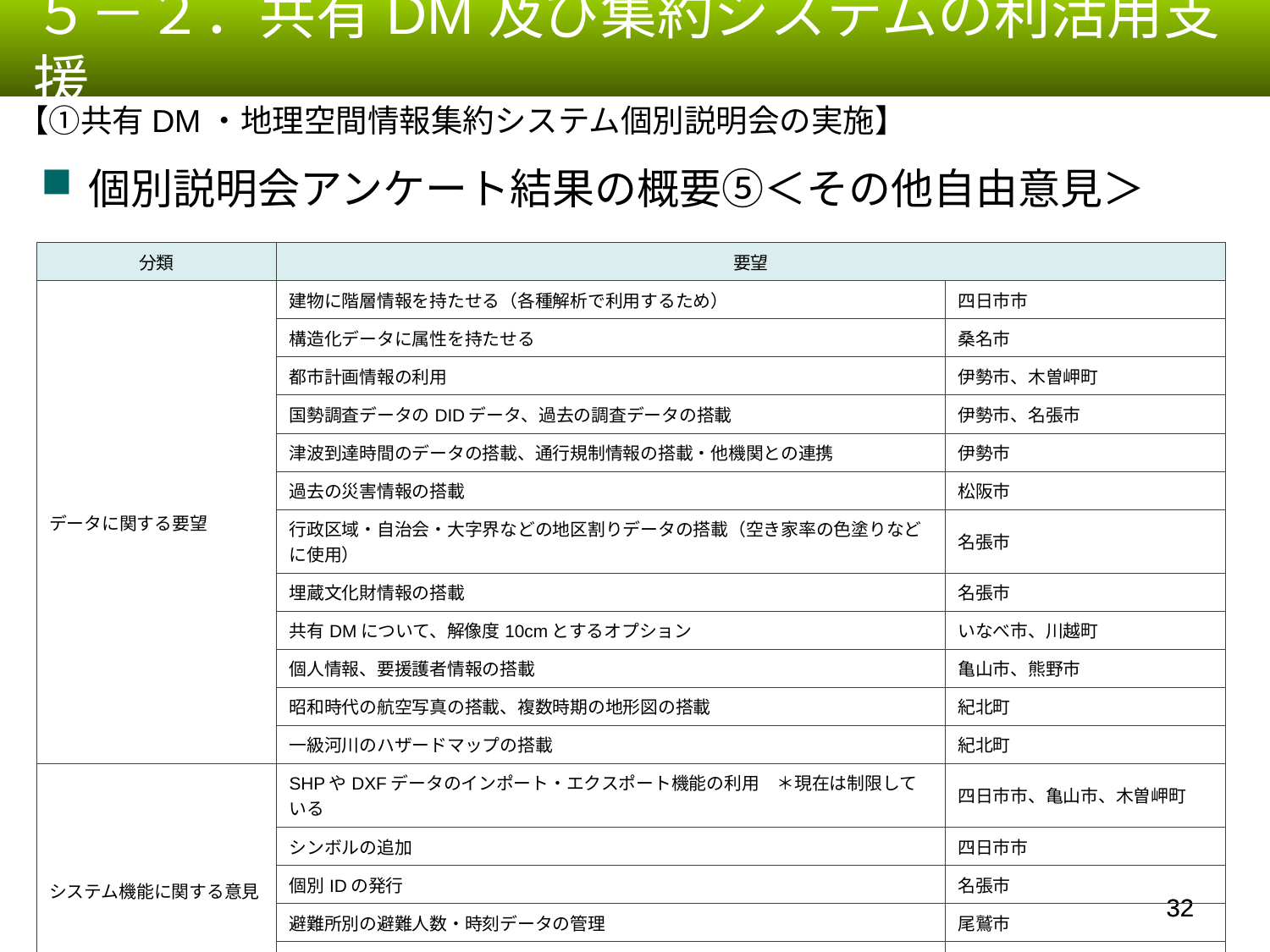

５－２．共有DM及び集約システムの利活用支援
【①共有DM・地理空間情報集約システム個別説明会の実施】
個別説明会アンケート結果の概要⑤＜その他自由意見＞
| 分類 | 要望 |  |
| --- | --- | --- |
| データに関する要望 | 建物に階層情報を持たせる（各種解析で利用するため） | 四日市市 |
|  | 構造化データに属性を持たせる | 桑名市 |
|  | 都市計画情報の利用 | 伊勢市、木曽岬町 |
|  | 国勢調査データのDIDデータ、過去の調査データの搭載 | 伊勢市、名張市 |
|  | 津波到達時間のデータの搭載、通行規制情報の搭載・他機関との連携 | 伊勢市 |
|  | 過去の災害情報の搭載 | 松阪市 |
|  | 行政区域・自治会・大字界などの地区割りデータの搭載（空き家率の色塗りなどに使用） | 名張市 |
|  | 埋蔵文化財情報の搭載 | 名張市 |
|  | 共有DMについて、解像度10cmとするオプション | いなべ市、川越町 |
|  | 個人情報、要援護者情報の搭載 | 亀山市、熊野市 |
|  | 昭和時代の航空写真の搭載、複数時期の地形図の搭載 | 紀北町 |
|  | 一級河川のハザードマップの搭載 | 紀北町 |
| システム機能に関する意見 | SHPやDXFデータのインポート・エクスポート機能の利用　＊現在は制限している | 四日市市、亀山市、木曽岬町 |
|  | シンボルの追加 | 四日市市 |
|  | 個別IDの発行 | 名張市 |
|  | 避難所別の避難人数・時刻データの管理 | 尾鷲市 |
|  | スマホ、タブレットでのデータ閲覧 | 尾鷲市、亀山市、東員町 |
|  | 被災者支援システムとの連携 | 熊野市 |
| 運用ルールに関する意見 | 市独自のデータを搭載したい場合の手続きを知りたい（データ搭載設定、権限設定） | 伊勢市、亀山市、紀北町 |
32
32